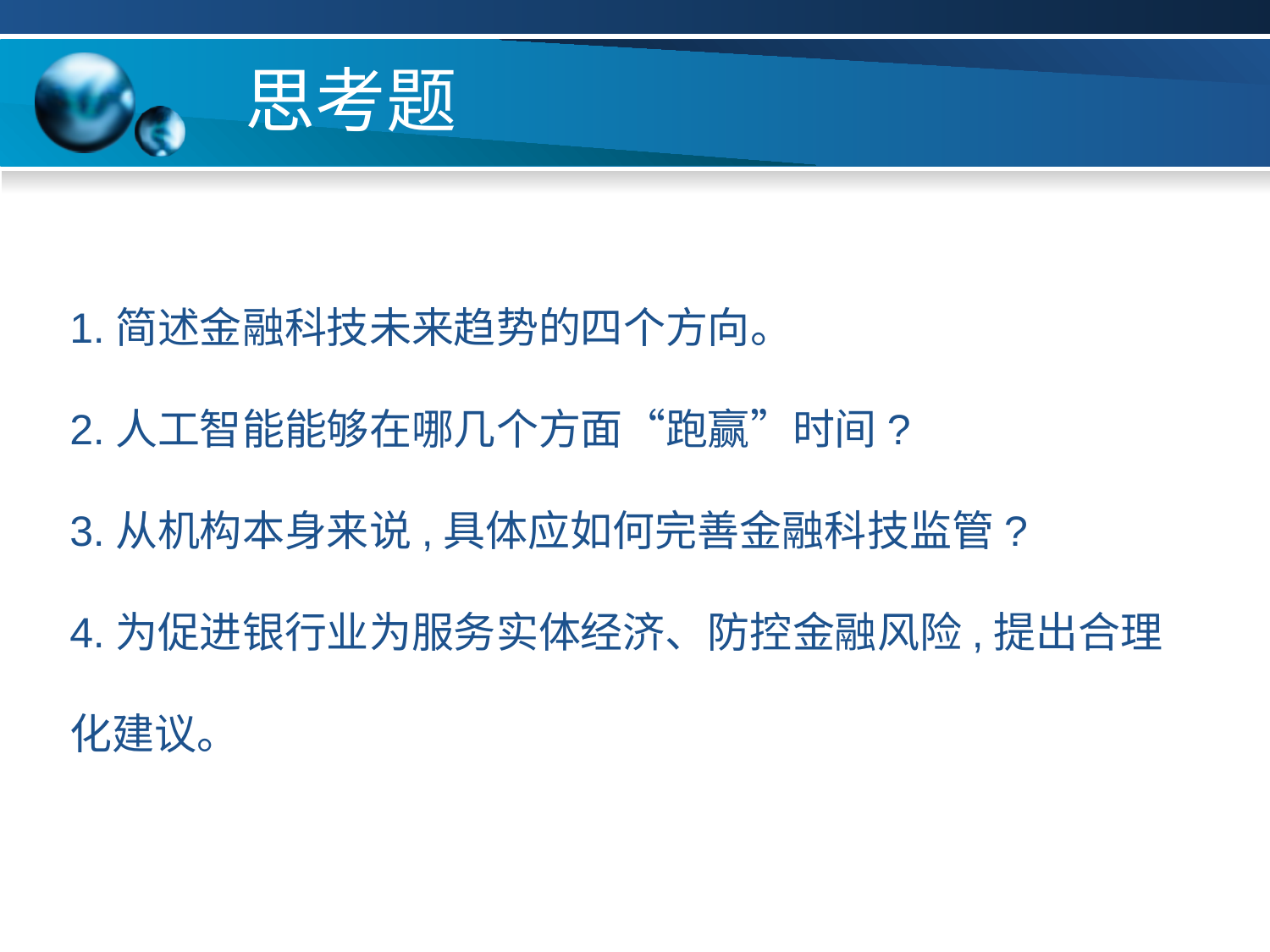

# 思考题
1.简述金融科技未来趋势的四个方向。
2.人工智能能够在哪几个方面“跑赢”时间?
3.从机构本身来说,具体应如何完善金融科技监管?
4.为促进银行业为服务实体经济、防控金融风险,提出合理化建议。